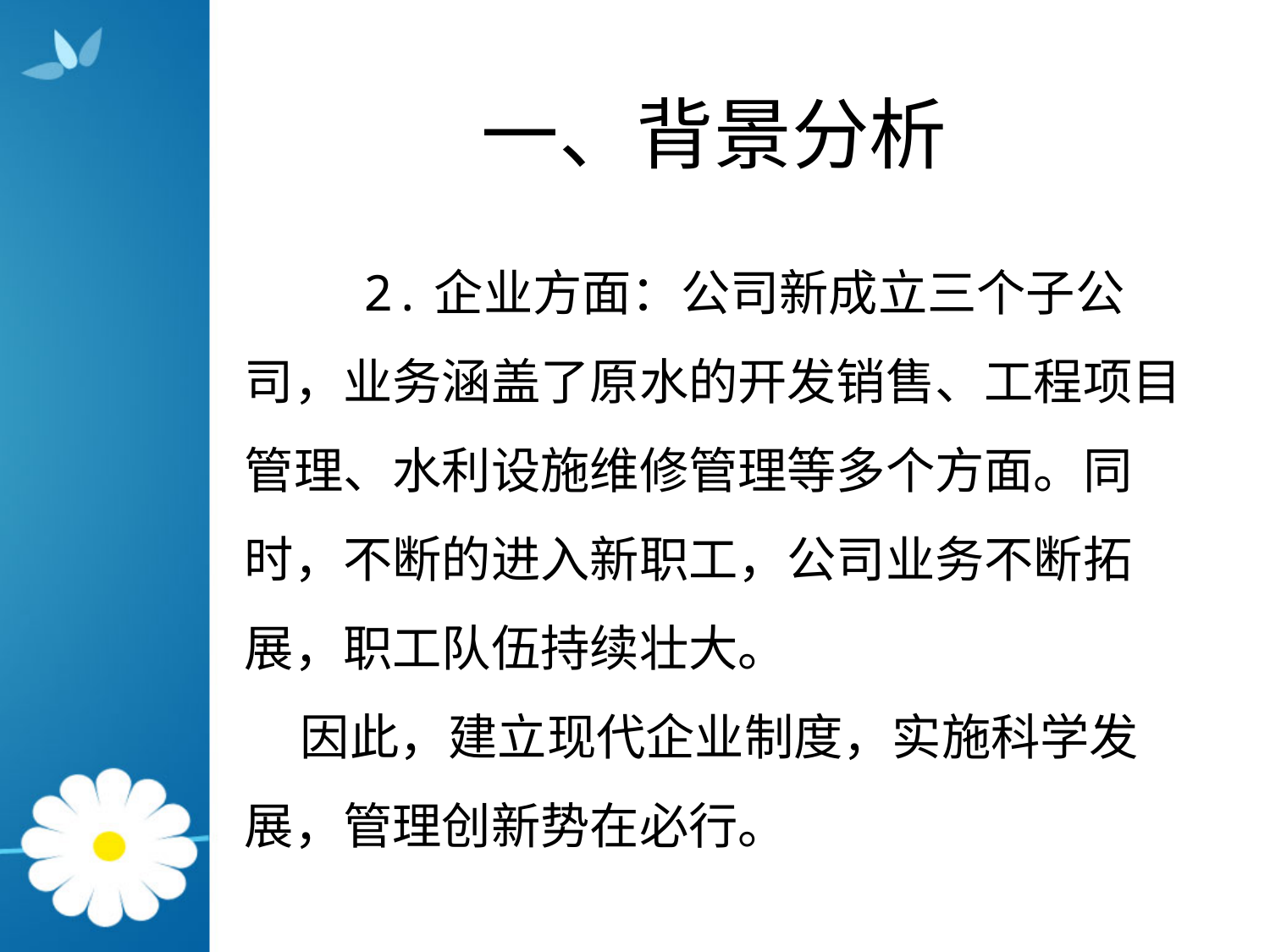

# 一、背景分析
    2.企业方面：公司新成立三个子公司，业务涵盖了原水的开发销售、工程项目管理、水利设施维修管理等多个方面。同时，不断的进入新职工，公司业务不断拓展，职工队伍持续壮大。
    因此，建立现代企业制度，实施科学发展，管理创新势在必行。